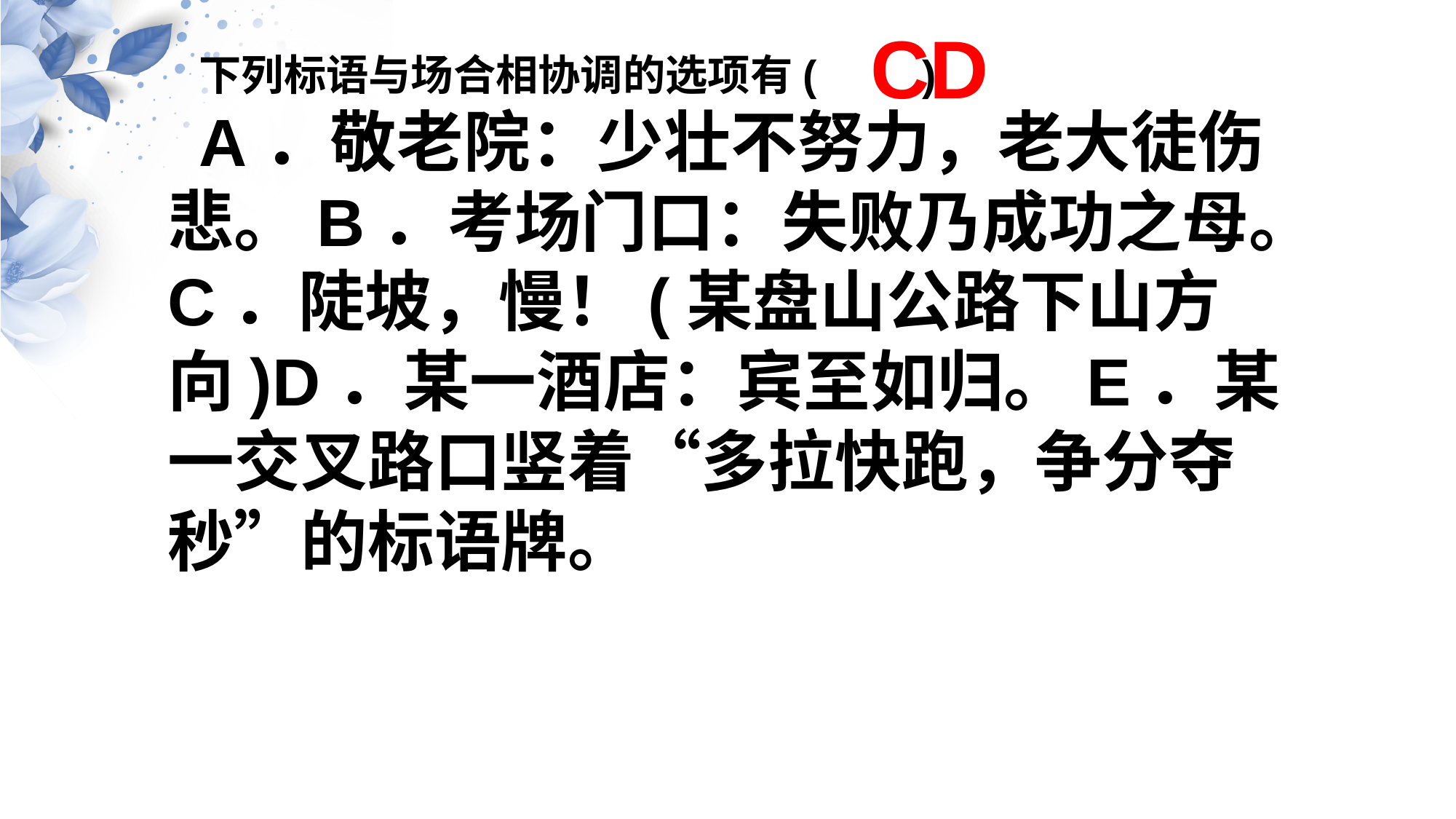

CD
下列标语与场合相协调的选项有(　　)
A．敬老院：少壮不努力，老大徒伤悲。B．考场门口：失败乃成功之母。C．陡坡，慢！(某盘山公路下山方向)D．某一酒店：宾至如归。E．某一交叉路口竖着“多拉快跑，争分夺秒”的标语牌。